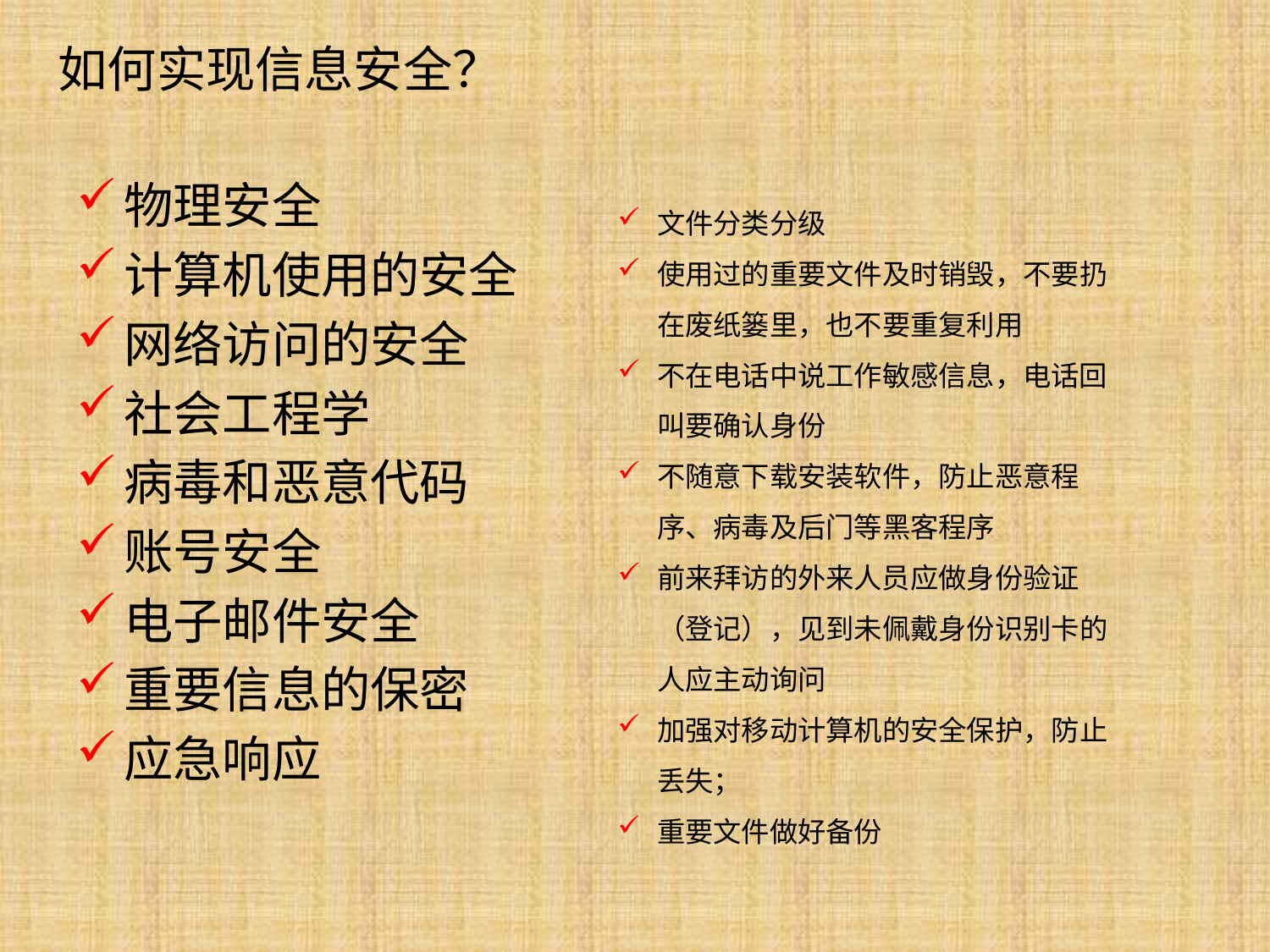

# 如何实现信息安全？
物理安全
计算机使用的安全
网络访问的安全
社会工程学
病毒和恶意代码
账号安全
电子邮件安全
重要信息的保密
应急响应
文件分类分级
使用过的重要文件及时销毁，不要扔在废纸篓里，也不要重复利用
不在电话中说工作敏感信息，电话回叫要确认身份
不随意下载安装软件，防止恶意程序、病毒及后门等黑客程序
前来拜访的外来人员应做身份验证（登记），见到未佩戴身份识别卡的人应主动询问
加强对移动计算机的安全保护，防止丢失；
重要文件做好备份